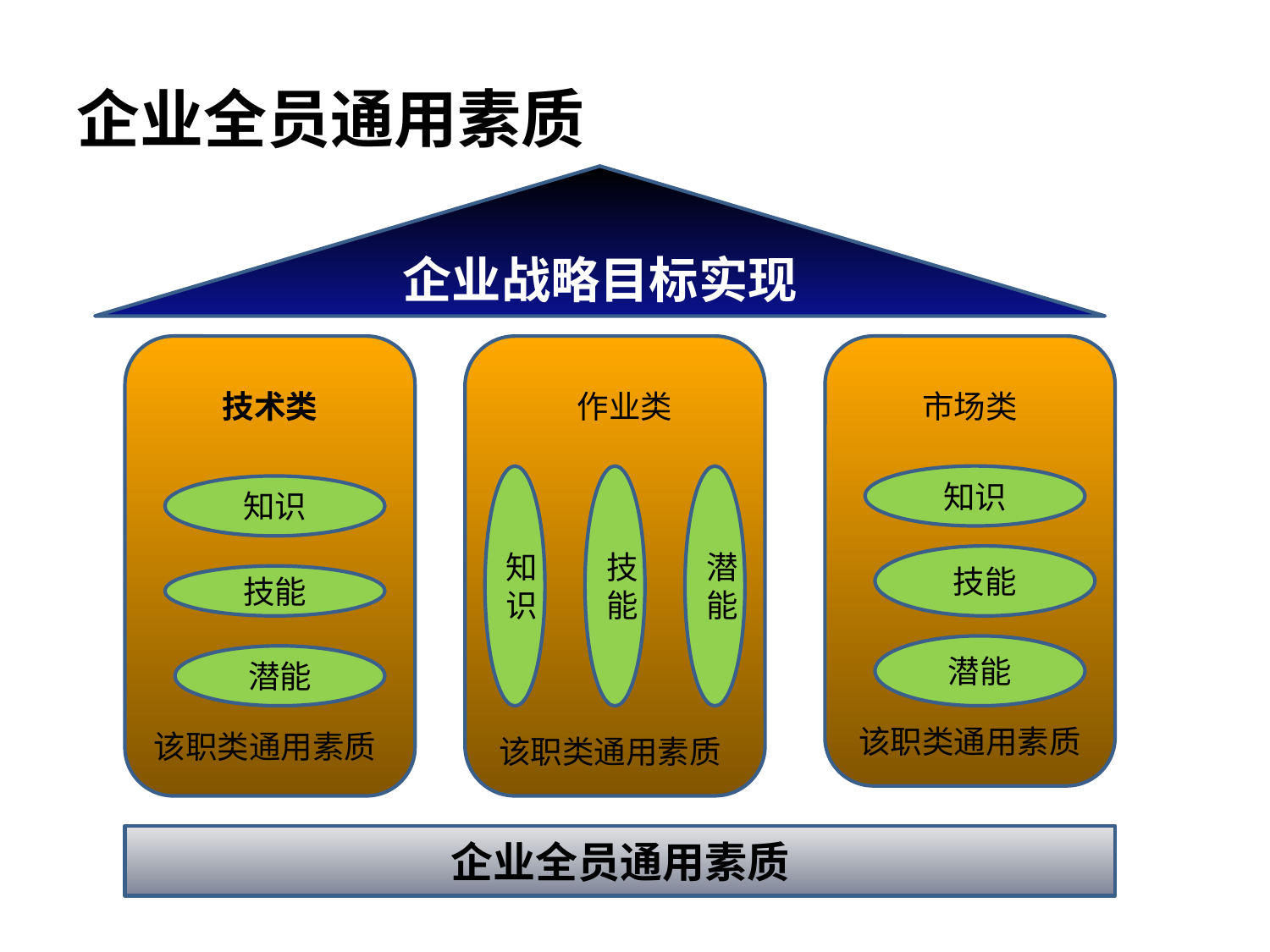

# 企业全员通用素质
企业战略目标实现

技术类
作业类
市场类
知识
技能
潜能
知识
知识
技能
技能
潜能
潜能
该职类通用素质
该职类通用素质
该职类通用素质
企业全员通用素质